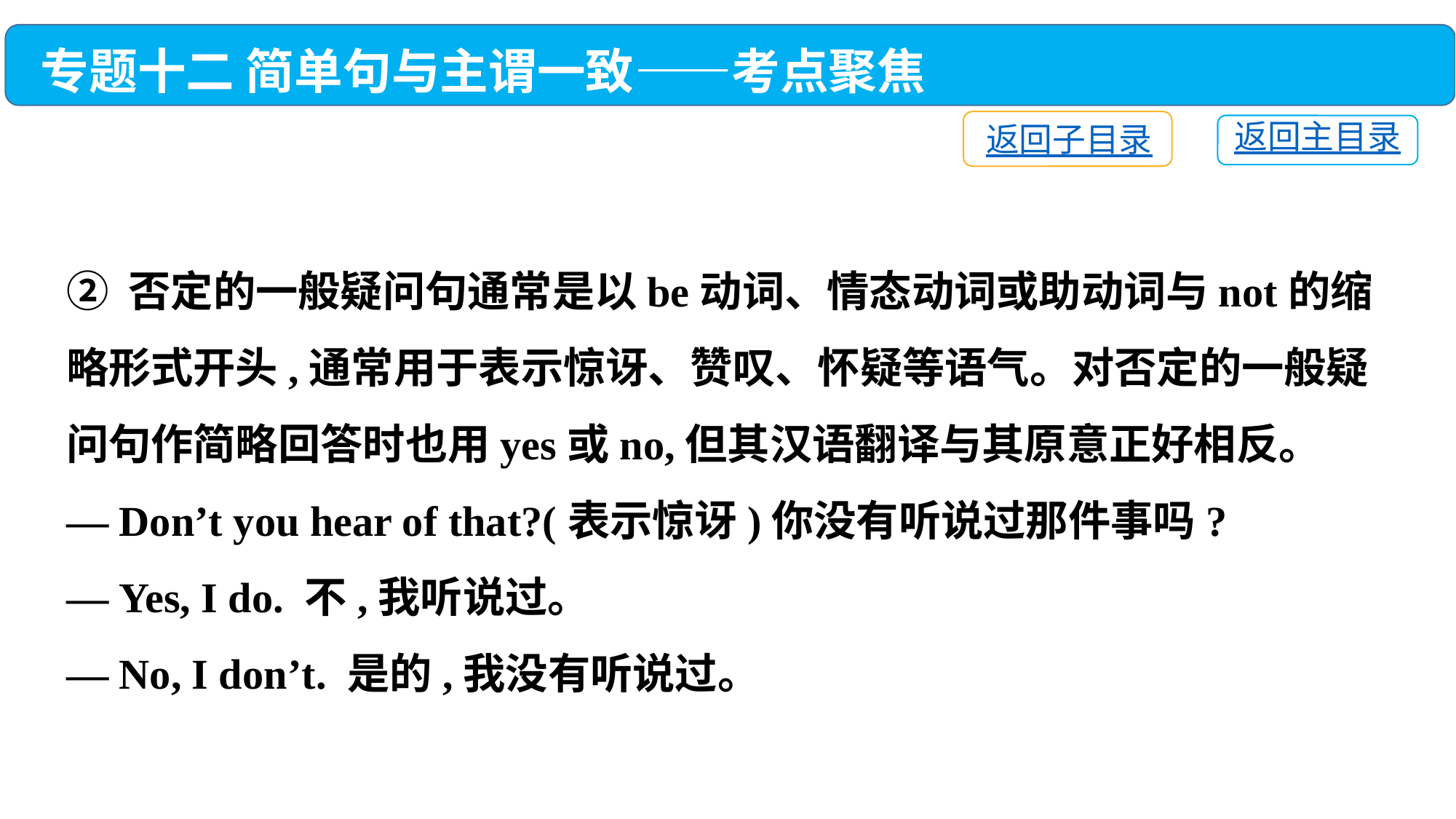

专题十二 简单句与主谓一致——考点聚焦

返回子目录
返回主目录
② 否定的一般疑问句通常是以be动词、情态动词或助动词与not的缩略形式开头,通常用于表示惊讶、赞叹、怀疑等语气。对否定的一般疑问句作简略回答时也用yes或no,但其汉语翻译与其原意正好相反。
— Don’t you hear of that?(表示惊讶)你没有听说过那件事吗?
— Yes, I do. 不,我听说过。
— No, I don’t. 是的,我没有听说过。